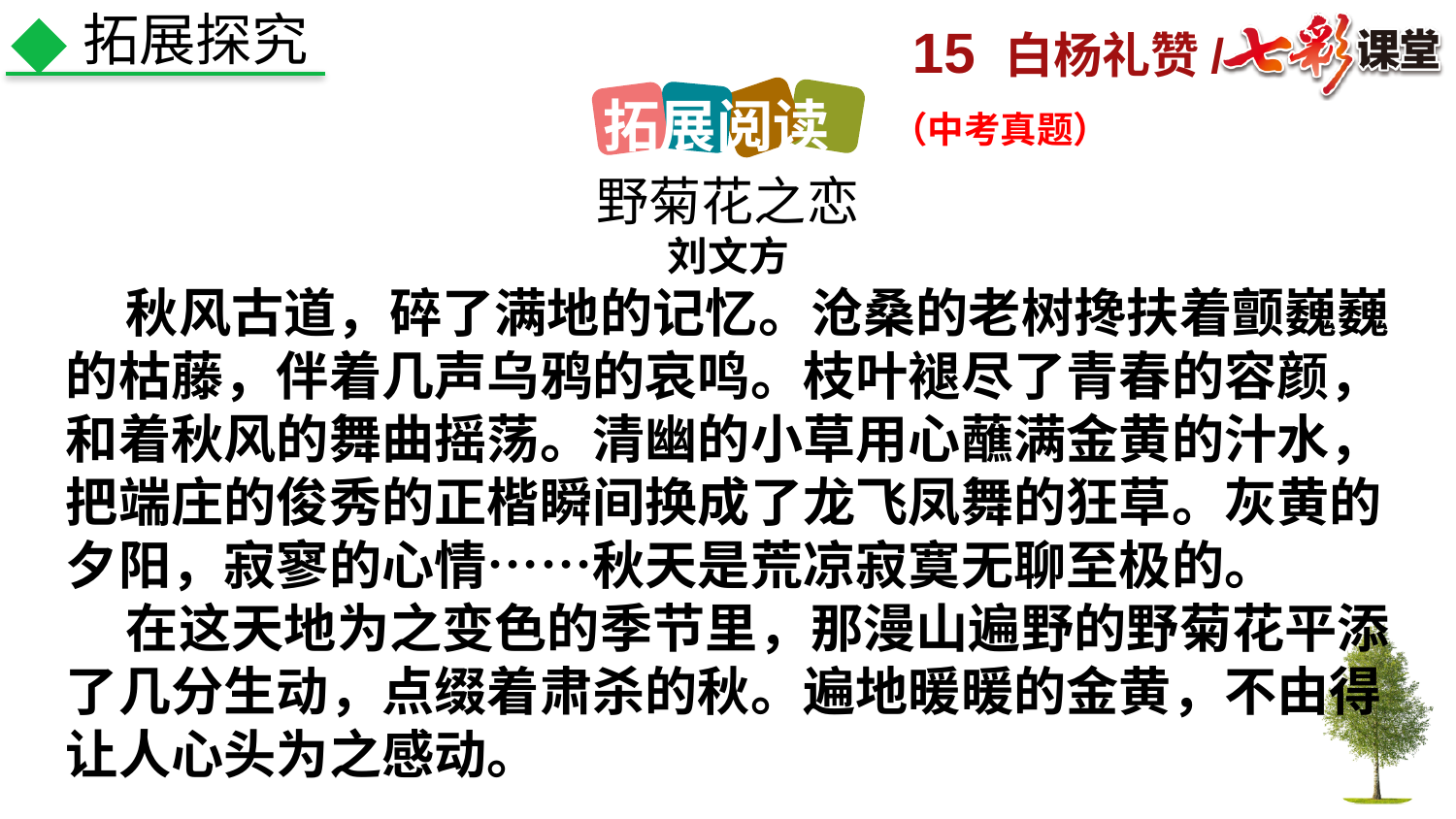

拓展探究

拓展阅读

（中考真题）
野菊花之恋
刘文方
    秋风古道，碎了满地的记忆。沧桑的老树搀扶着颤巍巍的枯藤，伴着几声乌鸦的哀鸣。枝叶褪尽了青春的容颜，和着秋风的舞曲摇荡。清幽的小草用心蘸满金黄的汁水，把端庄的俊秀的正楷瞬间换成了龙飞凤舞的狂草。灰黄的夕阳，寂寥的心情……秋天是荒凉寂寞无聊至极的。
    在这天地为之变色的季节里，那漫山遍野的野菊花平添了几分生动，点缀着肃杀的秋。遍地暖暖的金黄，不由得让人心头为之感动。